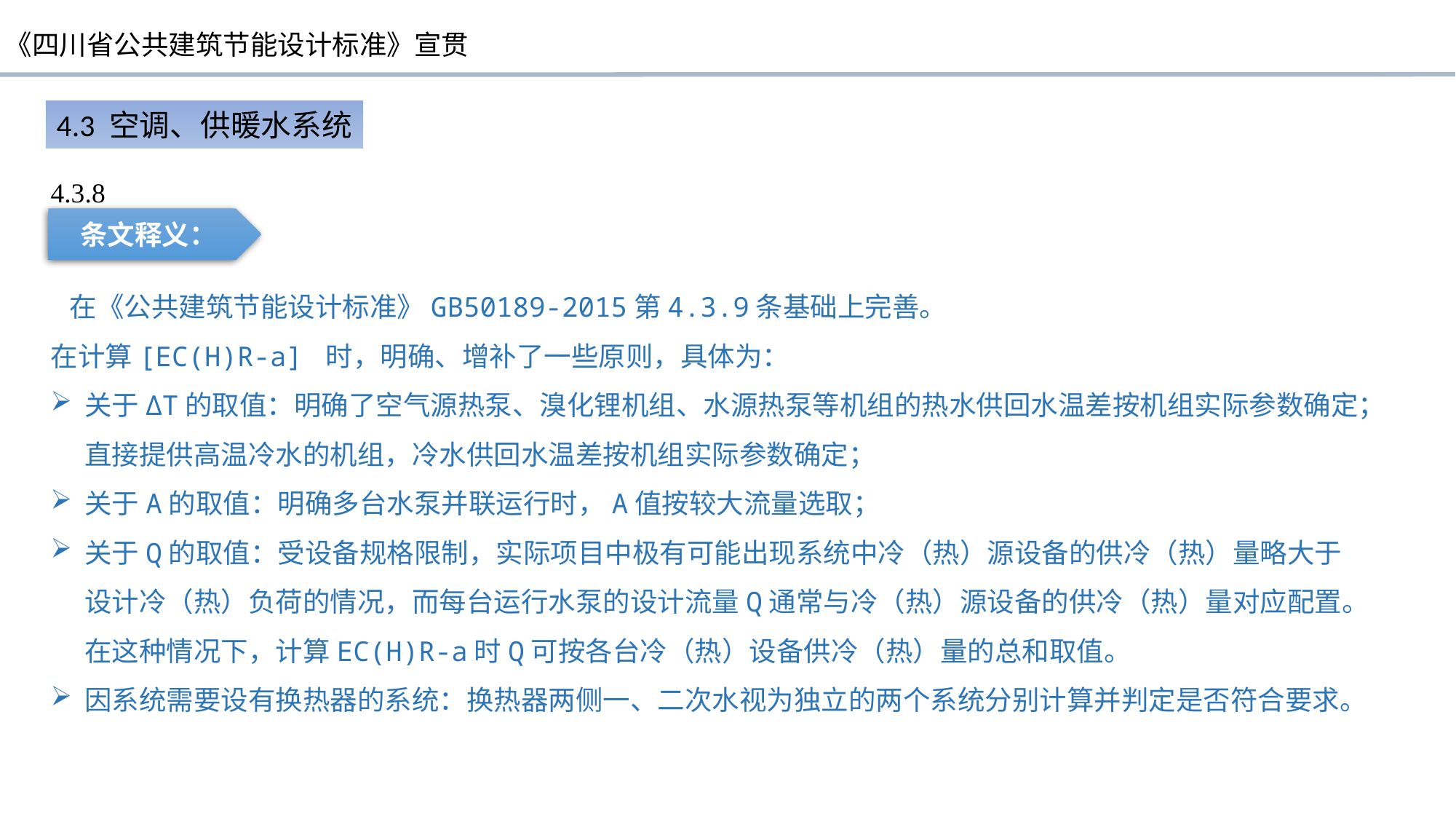

4.3 空调、供暖水系统
4.3.8
条文释义：
  在《公共建筑节能设计标准》GB50189-2015第4.3.9条基础上完善。
在计算[EC(H)R-a] 时，明确、增补了一些原则，具体为：
关于ΔT的取值：明确了空气源热泵、溴化锂机组、水源热泵等机组的热水供回水温差按机组实际参数确定；直接提供高温冷水的机组，冷水供回水温差按机组实际参数确定；
关于A的取值：明确多台水泵并联运行时，A值按较大流量选取；
关于Q的取值：受设备规格限制，实际项目中极有可能出现系统中冷（热）源设备的供冷（热）量略大于设计冷（热）负荷的情况，而每台运行水泵的设计流量Q通常与冷（热）源设备的供冷（热）量对应配置。在这种情况下，计算EC(H)R-a时Q可按各台冷（热）设备供冷（热）量的总和取值。
因系统需要设有换热器的系统：换热器两侧一、二次水视为独立的两个系统分别计算并判定是否符合要求。